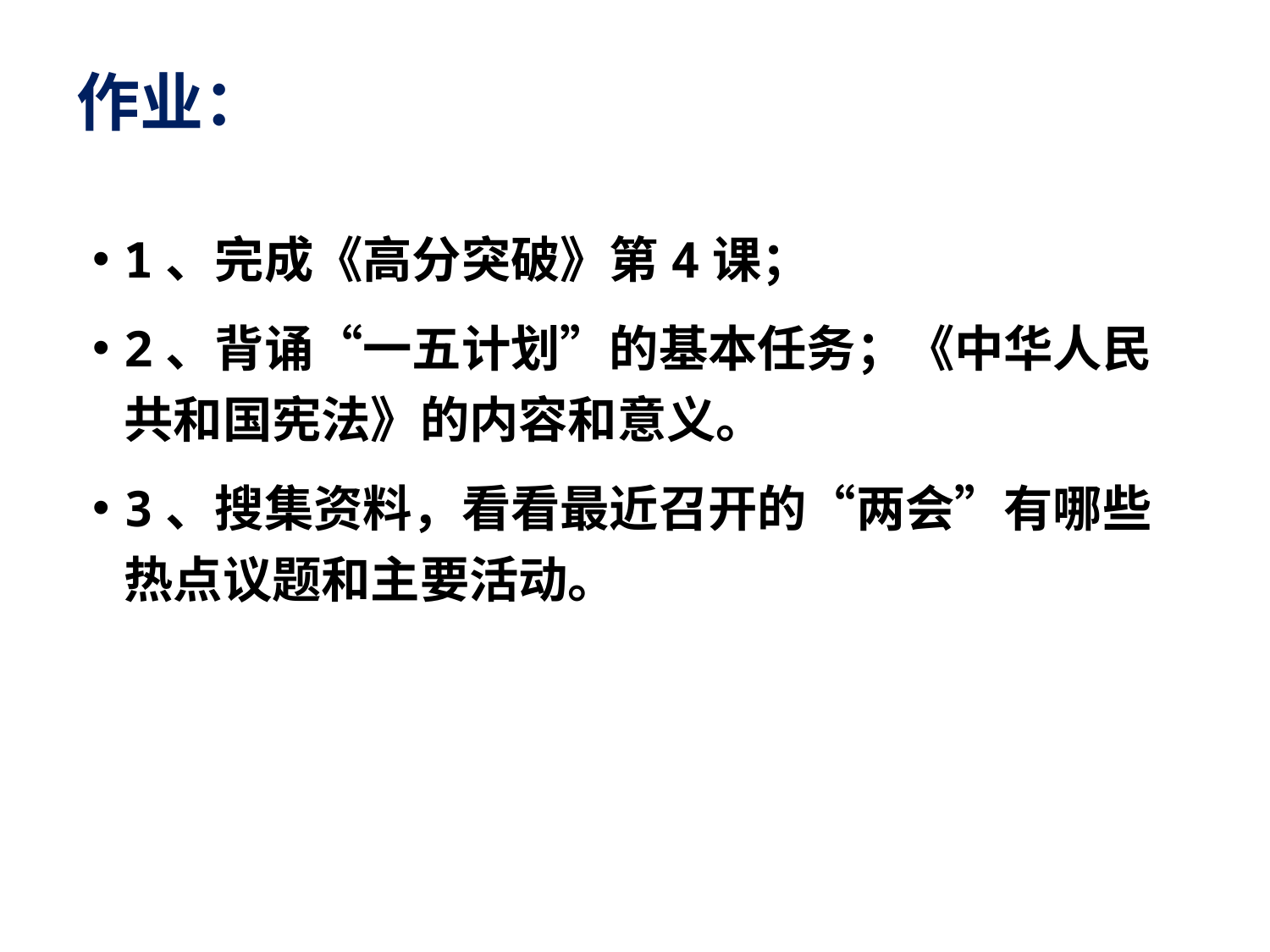

# 作业：
1、完成《高分突破》第4课；
2、背诵“一五计划”的基本任务；《中华人民共和国宪法》的内容和意义。
3、搜集资料，看看最近召开的“两会”有哪些热点议题和主要活动。